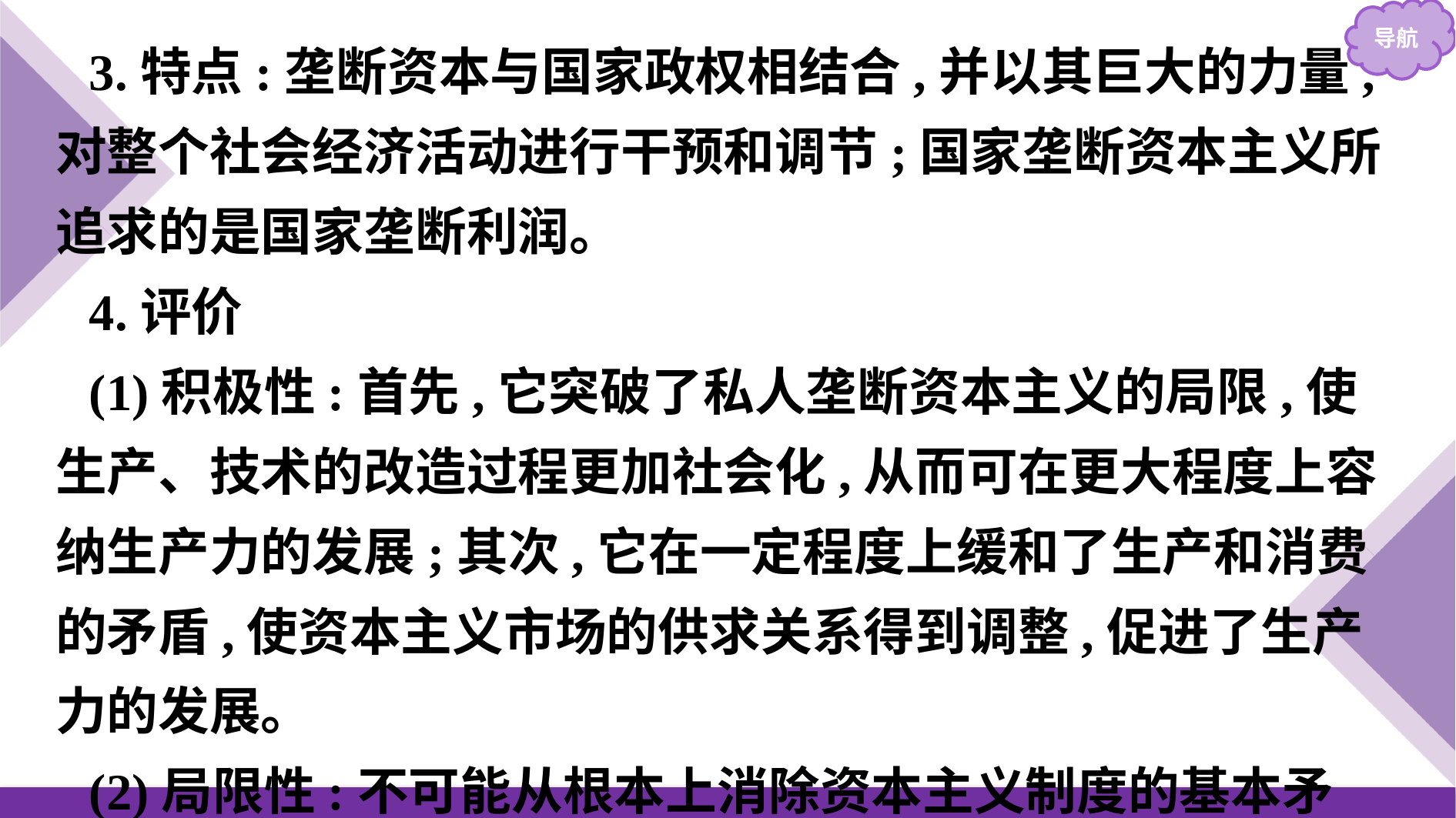

3.特点:垄断资本与国家政权相结合,并以其巨大的力量,对整个社会经济活动进行干预和调节;国家垄断资本主义所追求的是国家垄断利润。
4.评价
(1)积极性:首先,它突破了私人垄断资本主义的局限,使生产、技术的改造过程更加社会化,从而可在更大程度上容纳生产力的发展;其次,它在一定程度上缓和了生产和消费的矛盾,使资本主义市场的供求关系得到调整,促进了生产力的发展。
(2)局限性:不可能从根本上消除资本主义制度的基本矛盾。